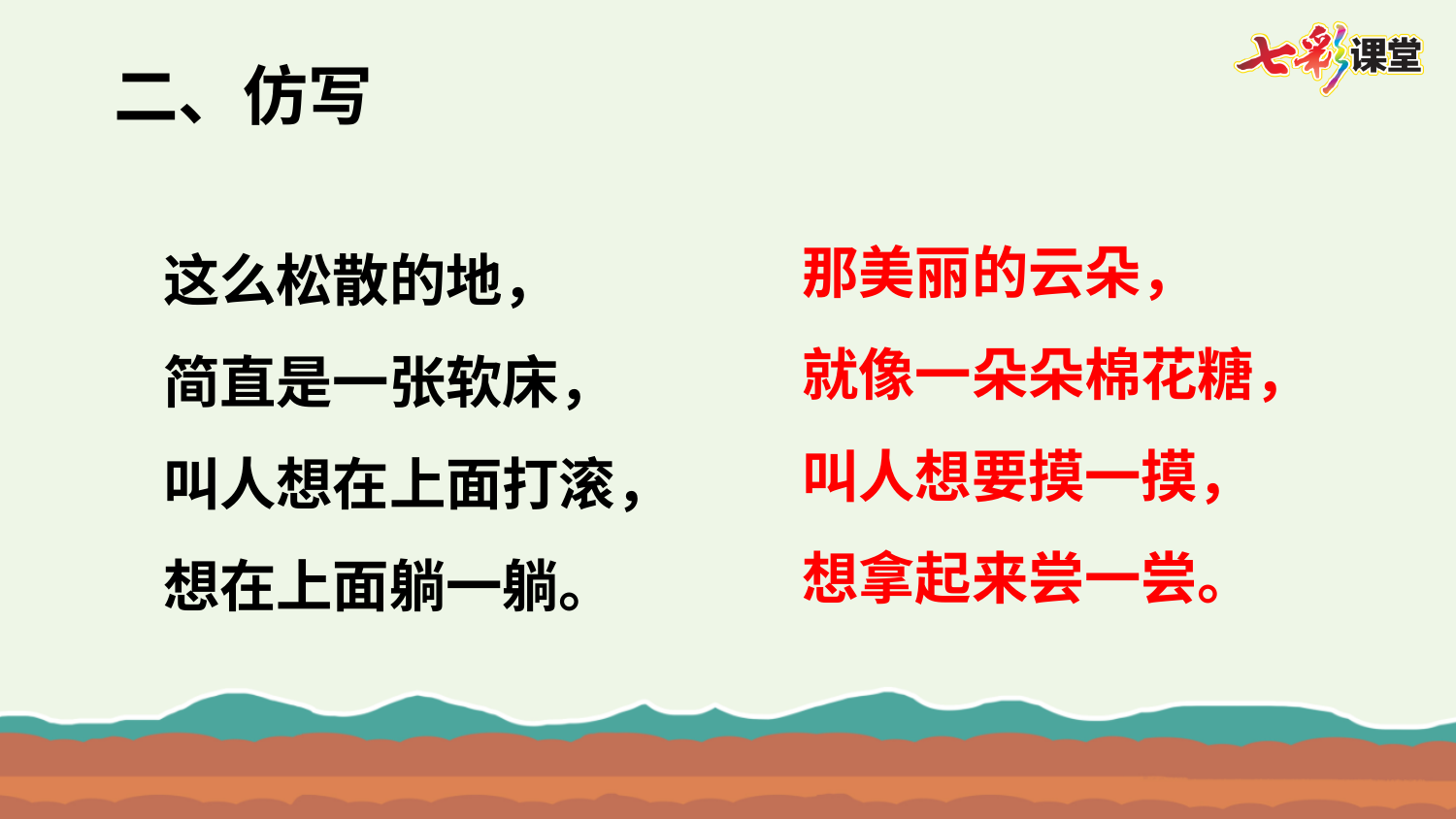

二、仿写
那美丽的云朵，
就像一朵朵棉花糖，
叫人想要摸一摸，
想拿起来尝一尝。
这么松散的地，
简直是一张软床，
叫人想在上面打滚，
想在上面躺一躺。